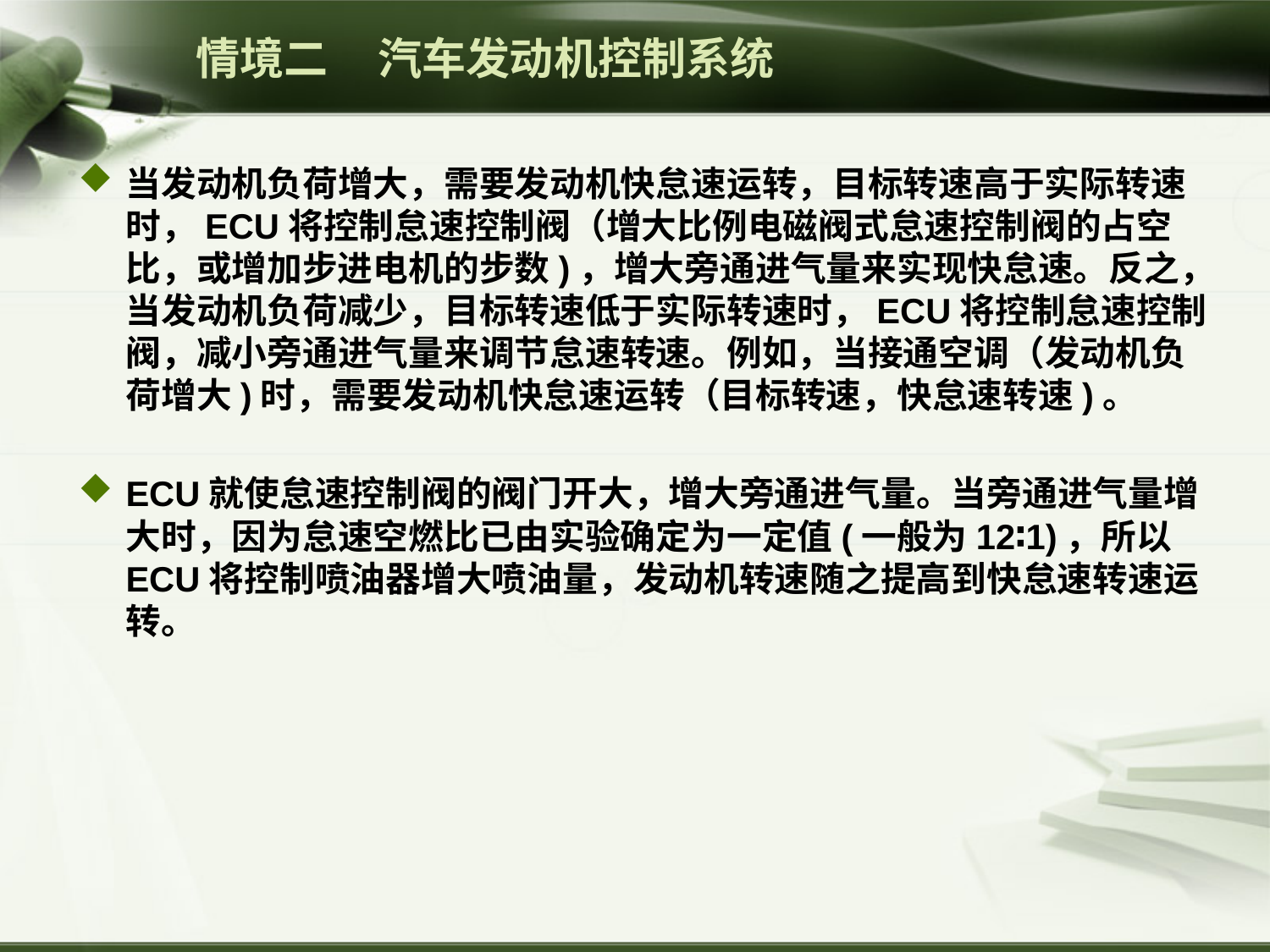

情境二     汽车发动机控制系统
当发动机负荷增大，需要发动机快怠速运转，目标转速高于实际转速时，ECU将控制怠速控制阀（增大比例电磁阀式怠速控制阀的占空比，或增加步进电机的步数)，增大旁通进气量来实现快怠速。反之，当发动机负荷减少，目标转速低于实际转速时，ECU将控制怠速控制阀，减小旁通进气量来调节怠速转速。例如，当接通空调（发动机负荷增大)时，需要发动机快怠速运转（目标转速，快怠速转速)。

ECU就使怠速控制阀的阀门开大，增大旁通进气量。当旁通进气量增大时，因为怠速空燃比已由实验确定为一定值(一般为12∶1)，所以ECU将控制喷油器增大喷油量，发动机转速随之提高到快怠速转速运转。